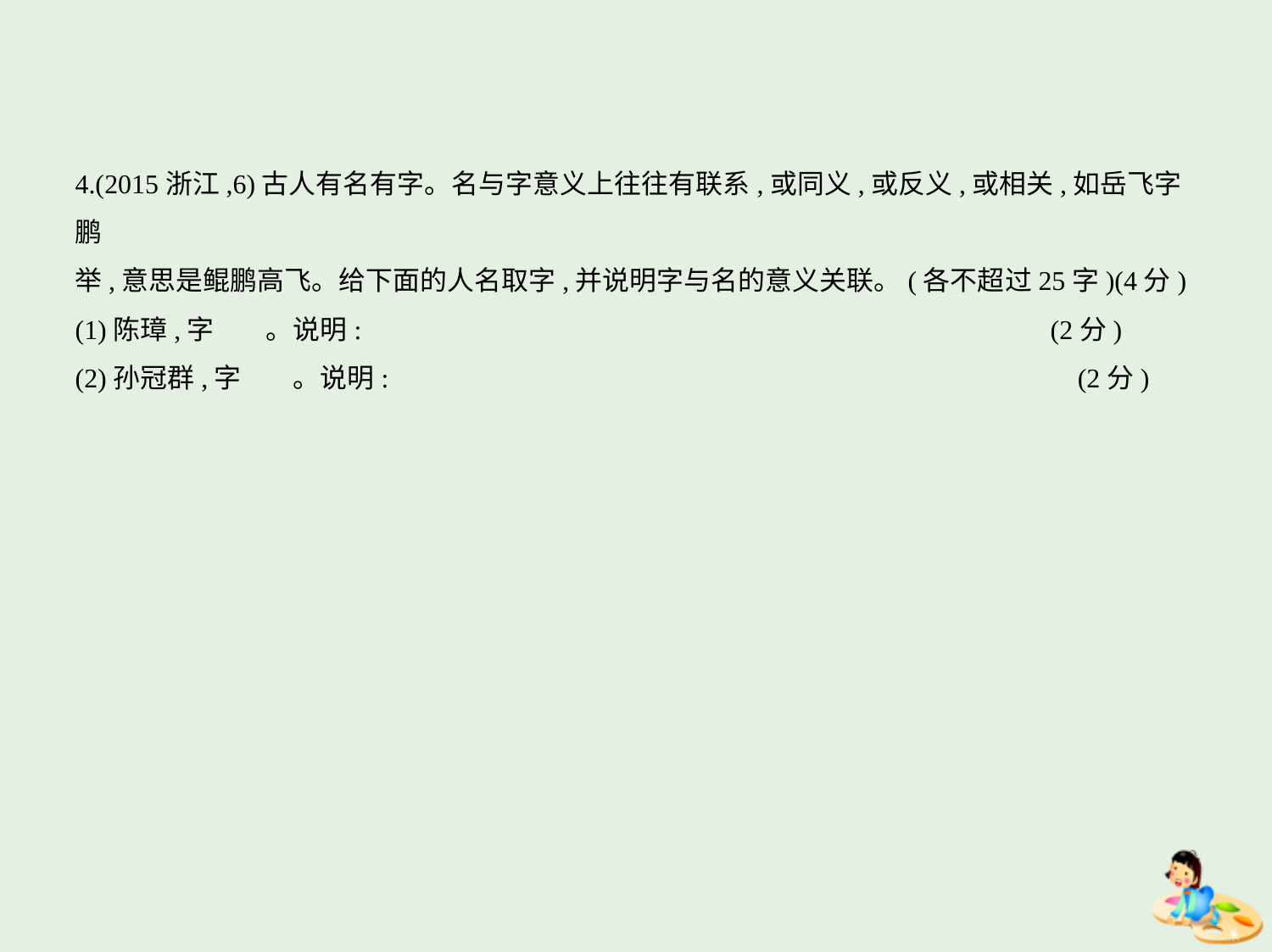

4.(2015浙江,6)古人有名有字。名与字意义上往往有联系,或同义,或反义,或相关,如岳飞字鹏
举,意思是鲲鹏高飞。给下面的人名取字,并说明字与名的意义关联。(各不超过25字)(4分)
(1)陈璋,字　    。说明:　　　　　　　　　　　　　　　　　　　　　　　　    (2分)
(2)孙冠群,字　    。说明:　　　　　　　　　　　　　　　　　　　　　　　　    (2分)